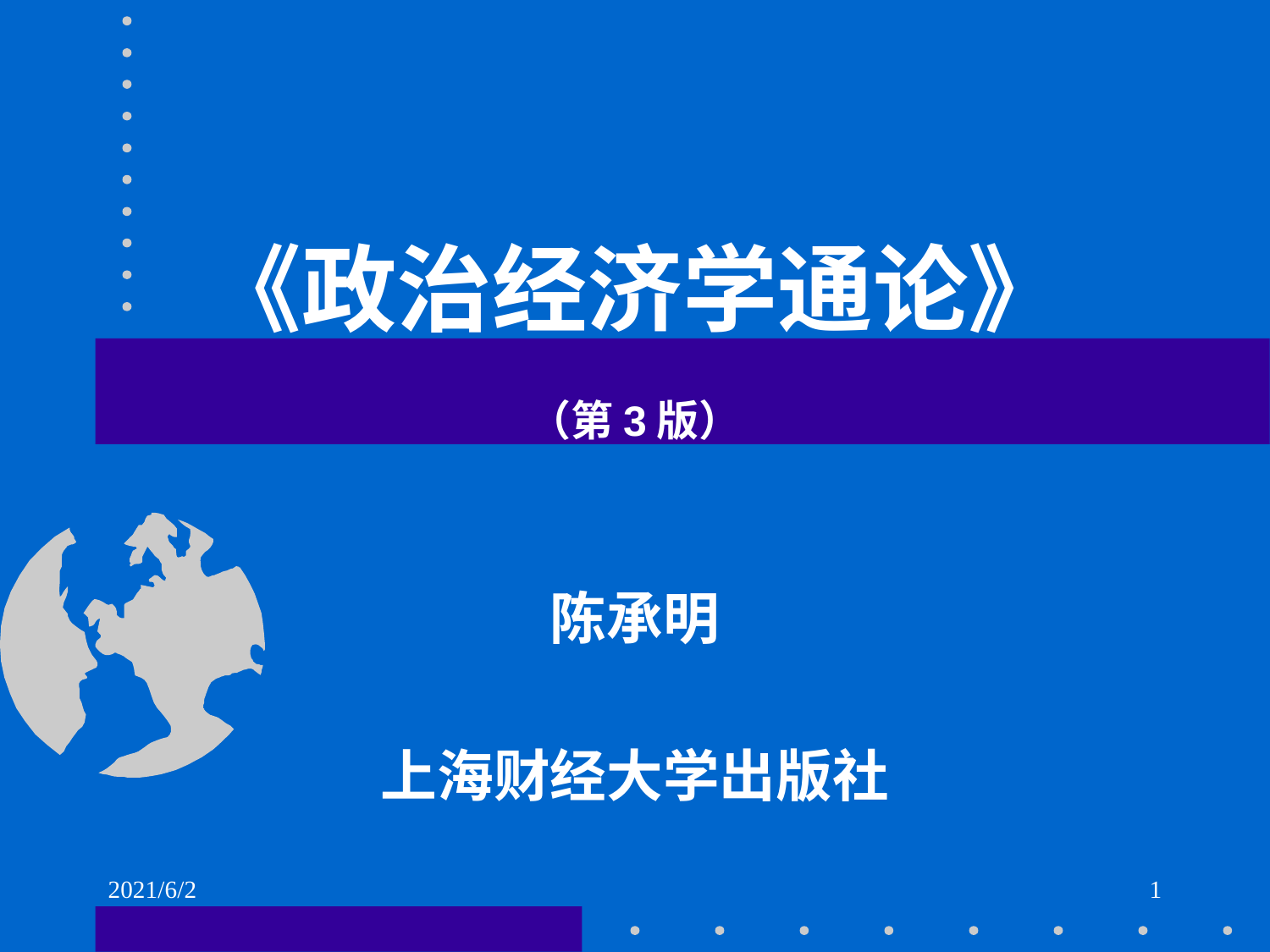

# 《政治经济学通论》 （第3版）
陈承明

上海财经大学出版社

2021/6/2
1